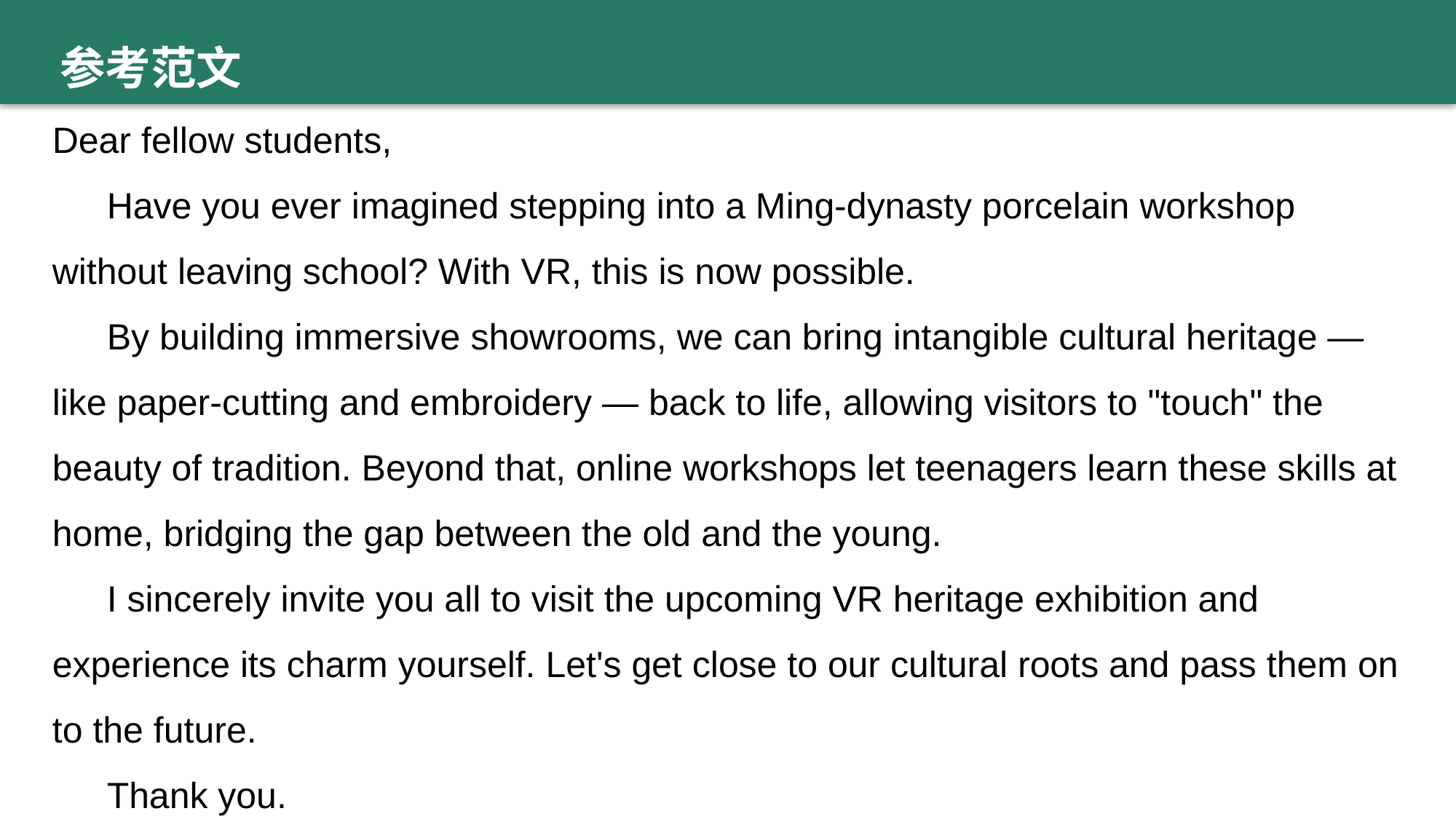

参考范文
Dear fellow students,
Have you ever imagined stepping into a Ming-dynasty porcelain workshop without leaving school? With VR, this is now possible.
By building immersive showrooms, we can bring intangible cultural heritage — like paper-cutting and embroidery — back to life, allowing visitors to "touch" the beauty of tradition. Beyond that, online workshops let teenagers learn these skills at home, bridging the gap between the old and the young.
I sincerely invite you all to visit the upcoming VR heritage exhibition and experience its charm yourself. Let's get close to our cultural roots and pass them on to the future.
Thank you.